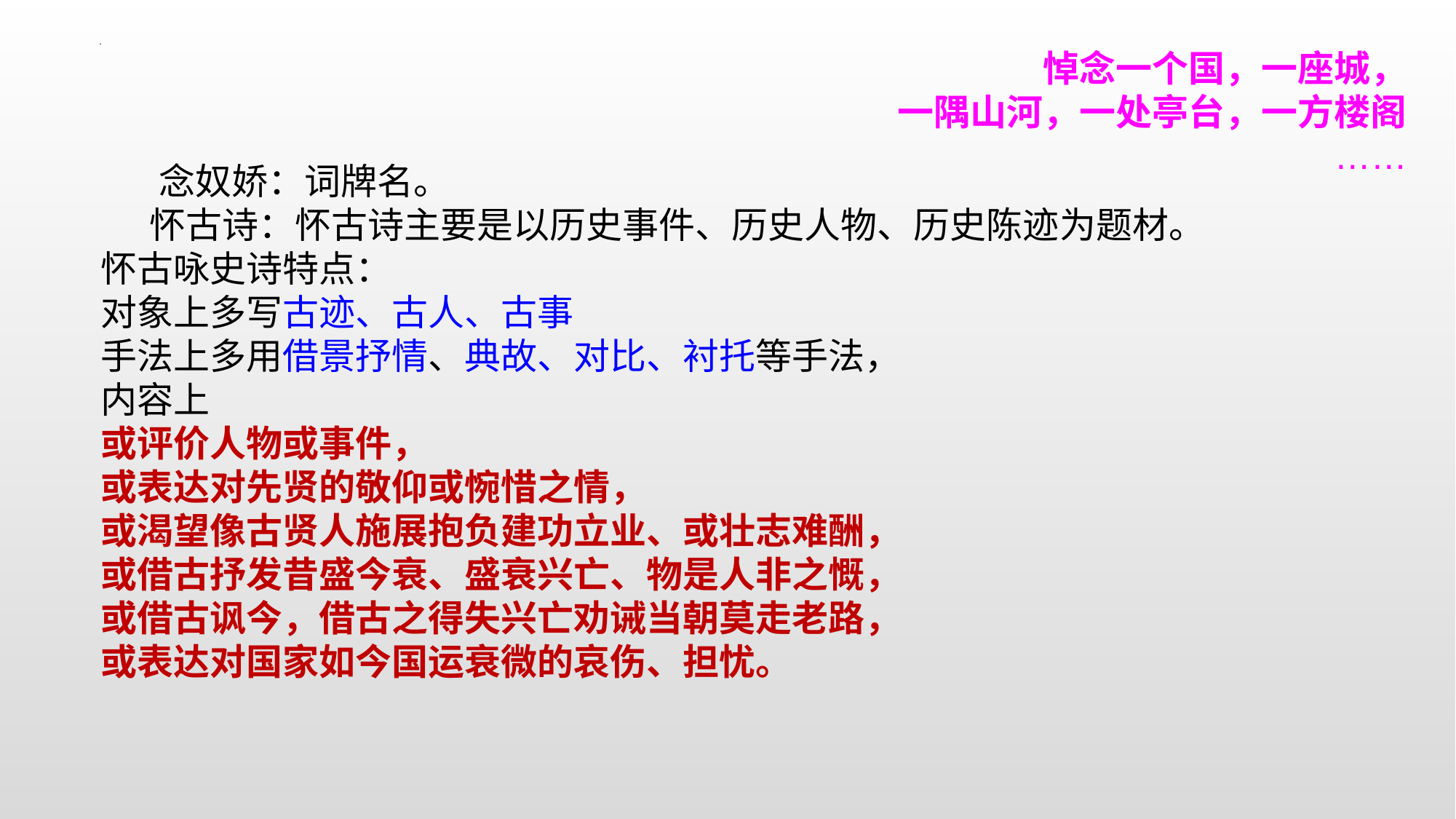

悼念一个国，一座城，
一隅山河，一处亭台，一方楼阁
……
       念奴娇：词牌名。
      怀古诗：怀古诗主要是以历史事件、历史人物、历史陈迹为题材。
怀古咏史诗特点：
对象上多写古迹、古人、古事
手法上多用借景抒情、典故、对比、衬托等手法，
内容上
或评价人物或事件，
或表达对先贤的敬仰或惋惜之情，
或渴望像古贤人施展抱负建功立业、或壮志难酬，
或借古抒发昔盛今衰、盛衰兴亡、物是人非之慨，
或借古讽今，借古之得失兴亡劝诫当朝莫走老路，
或表达对国家如今国运衰微的哀伤、担忧。